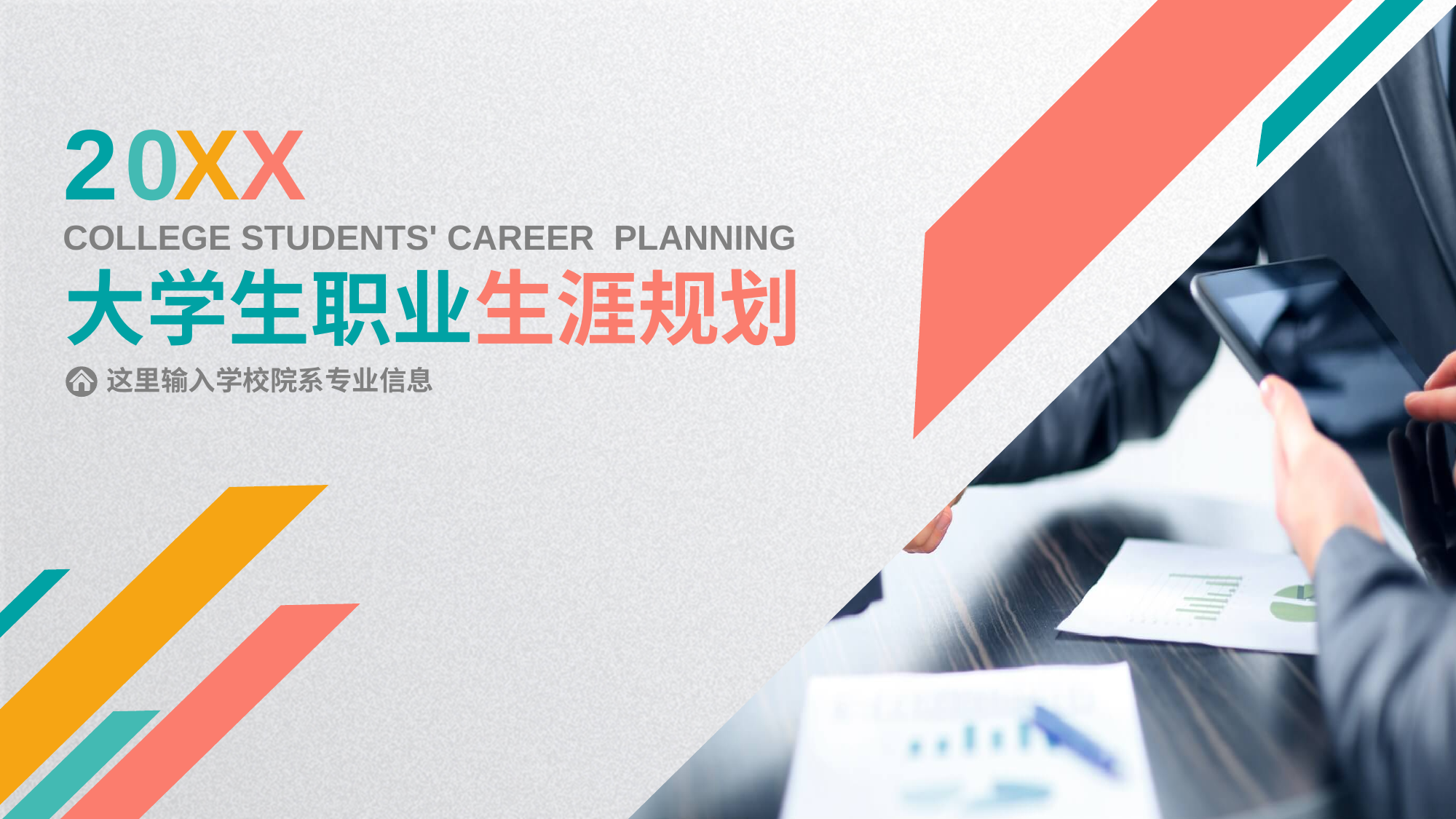

0
X
X
2
COLLEGE STUDENTS' CAREER  PLANNING
大学生职业生涯规划
这里输入学校院系专业信息